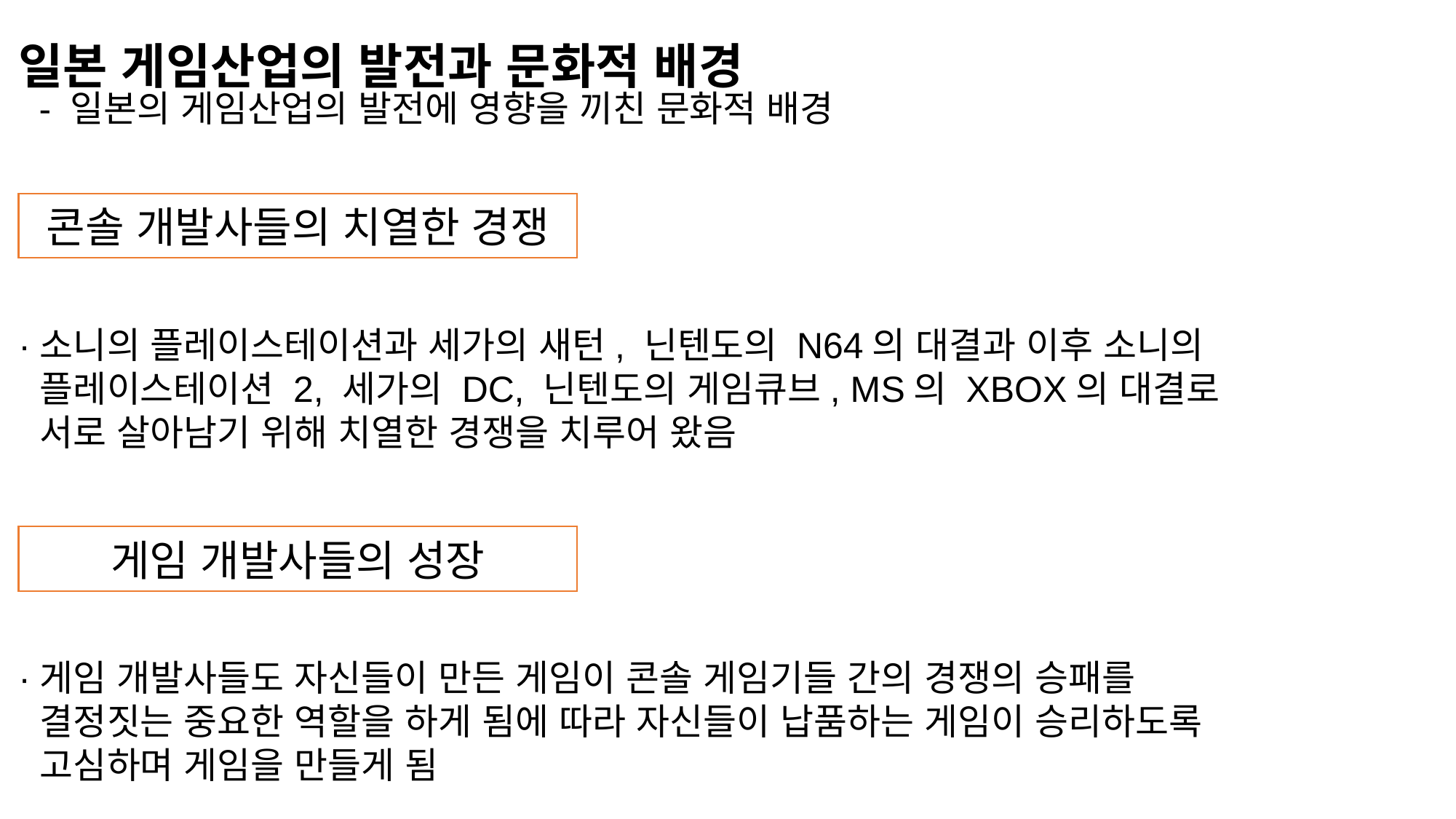

일본 게임산업의 발전과 문화적 배경
  - 일본의 게임산업의 발전에 영향을 끼친 문화적 배경
콘솔 개발사들의 치열한 경쟁
·
소니의 플레이스테이션과 세가의 새턴, 닌텐도의 N64의 대결과 이후 소니의
플레이스테이션 2, 세가의 DC, 닌텐도의 게임큐브, MS의 XBOX의 대결로
서로 살아남기 위해 치열한 경쟁을 치루어 왔음
게임 개발사들의 성장
·
게임 개발사들도 자신들이 만든 게임이 콘솔 게임기들 간의 경쟁의 승패를
결정짓는 중요한 역할을 하게 됨에 따라 자신들이 납품하는 게임이 승리하도록
고심하며 게임을 만들게 됨